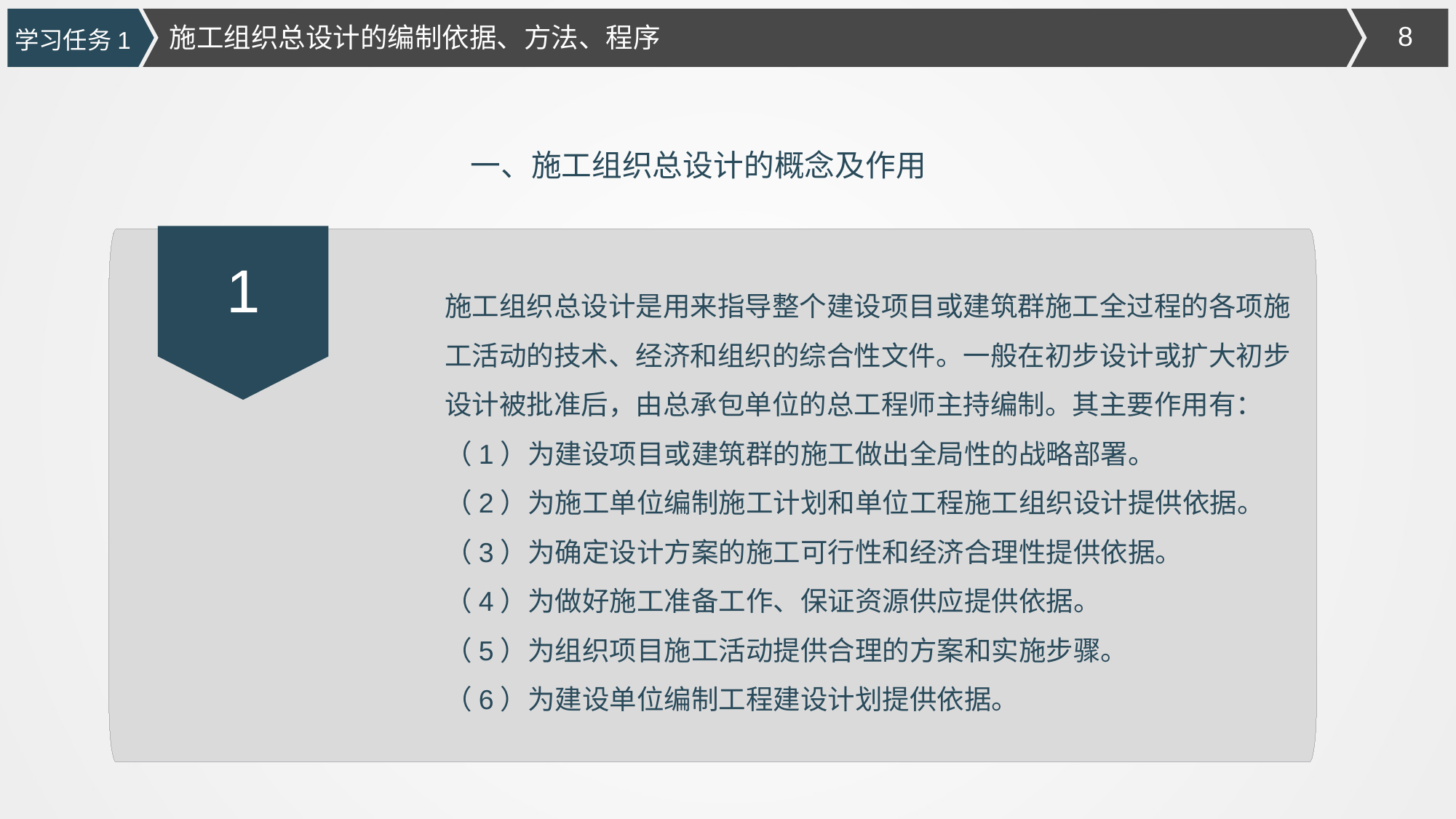

施工组织总设计的编制依据、方法、程序
学习任务1
一、施工组织总设计的概念及作用

1
施工组织总设计是用来指导整个建设项目或建筑群施工全过程的各项施工活动的技术、经济和组织的综合性文件。一般在初步设计或扩大初步设计被批准后，由总承包单位的总工程师主持编制。其主要作用有：
（1）为建设项目或建筑群的施工做出全局性的战略部署。
（2）为施工单位编制施工计划和单位工程施工组织设计提供依据。
（3）为确定设计方案的施工可行性和经济合理性提供依据。
（4）为做好施工准备工作、保证资源供应提供依据。
（5）为组织项目施工活动提供合理的方案和实施步骤。
（6）为建设单位编制工程建设计划提供依据。